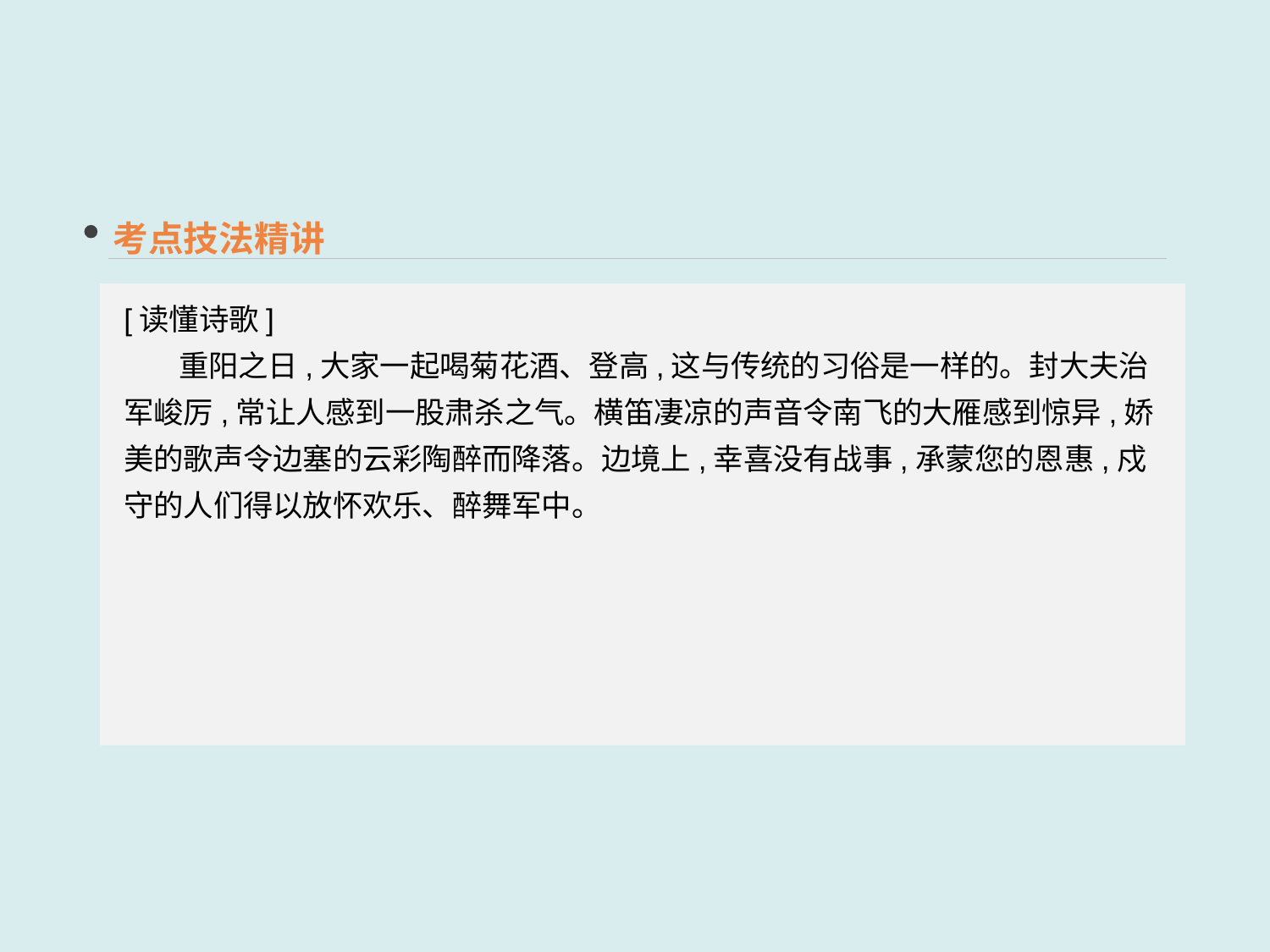

考点技法精讲

[读懂诗歌]
       重阳之日,大家一起喝菊花酒、登高,这与传统的习俗是一样的。封大夫治军峻厉,常让人感到一股肃杀之气。横笛凄凉的声音令南飞的大雁感到惊异,娇美的歌声令边塞的云彩陶醉而降落。边境上,幸喜没有战事,承蒙您的恩惠,戍守的人们得以放怀欢乐、醉舞军中。